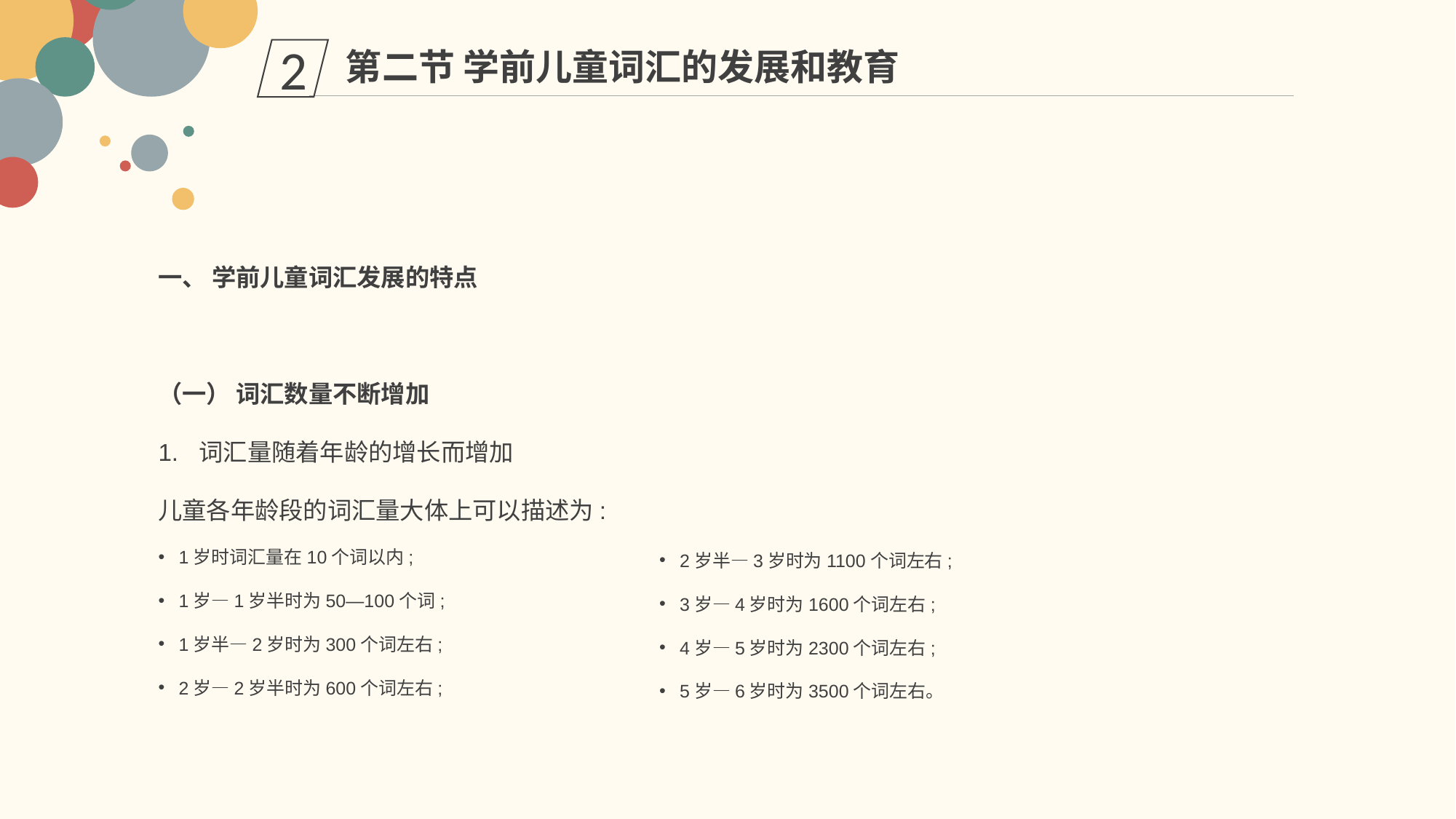

第二节 学前儿童词汇的发展和教育
2
一、 学前儿童词汇发展的特点

（一） 词汇数量不断增加
词汇量随着年龄的增长而增加
儿童各年龄段的词汇量大体上可以描述为:
1岁时词汇量在10个词以内;
1岁—1岁半时为50—100个词;
1岁半—2岁时为300个词左右;
2岁—2岁半时为600个词左右;
2岁半—3岁时为1100个词左右;
3岁—4岁时为1600个词左右;
4岁—5岁时为2300个词左右;
5岁—6岁时为3500个词左右。